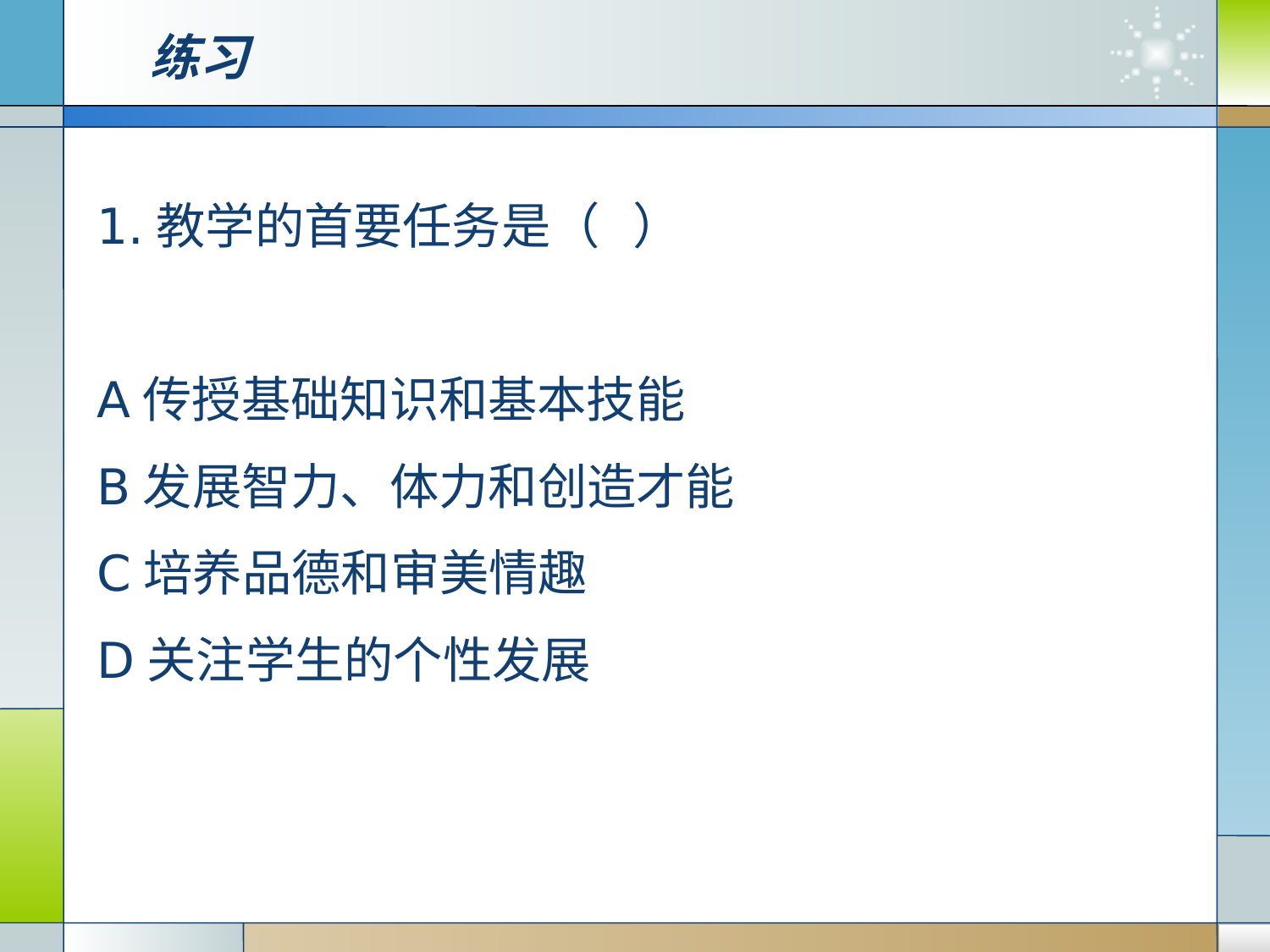

# 练习
1.教学的首要任务是（   ）

A传授基础知识和基本技能
B发展智力、体力和创造才能
C培养品德和审美情趣
D关注学生的个性发展